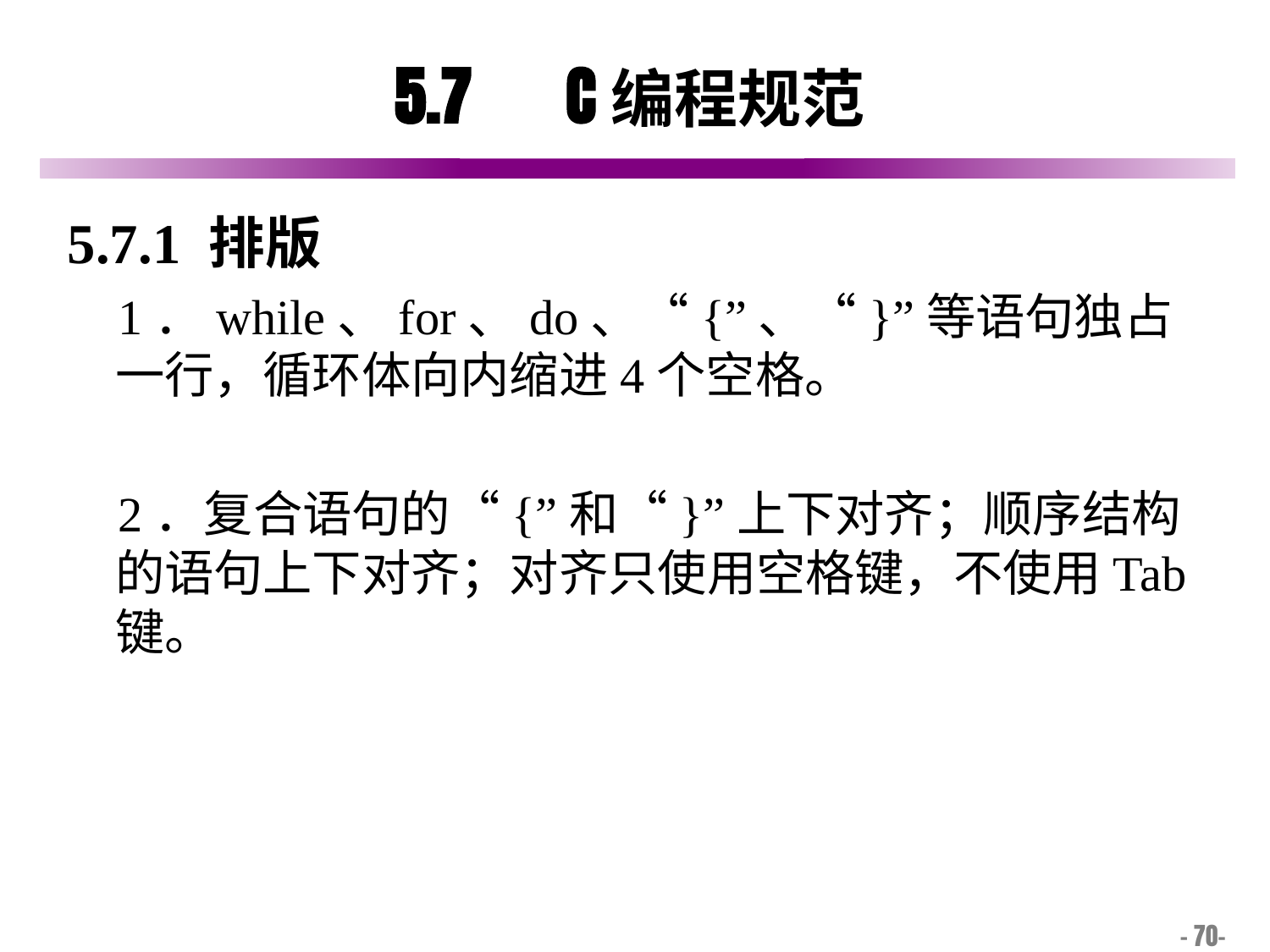

# 5.7　C编程规范
5.7.1 排版
1．while、for、do、“{”、“}”等语句独占一行，循环体向内缩进4个空格。

2．复合语句的“{”和“}”上下对齐；顺序结构的语句上下对齐；对齐只使用空格键，不使用Tab键。
 - 70-